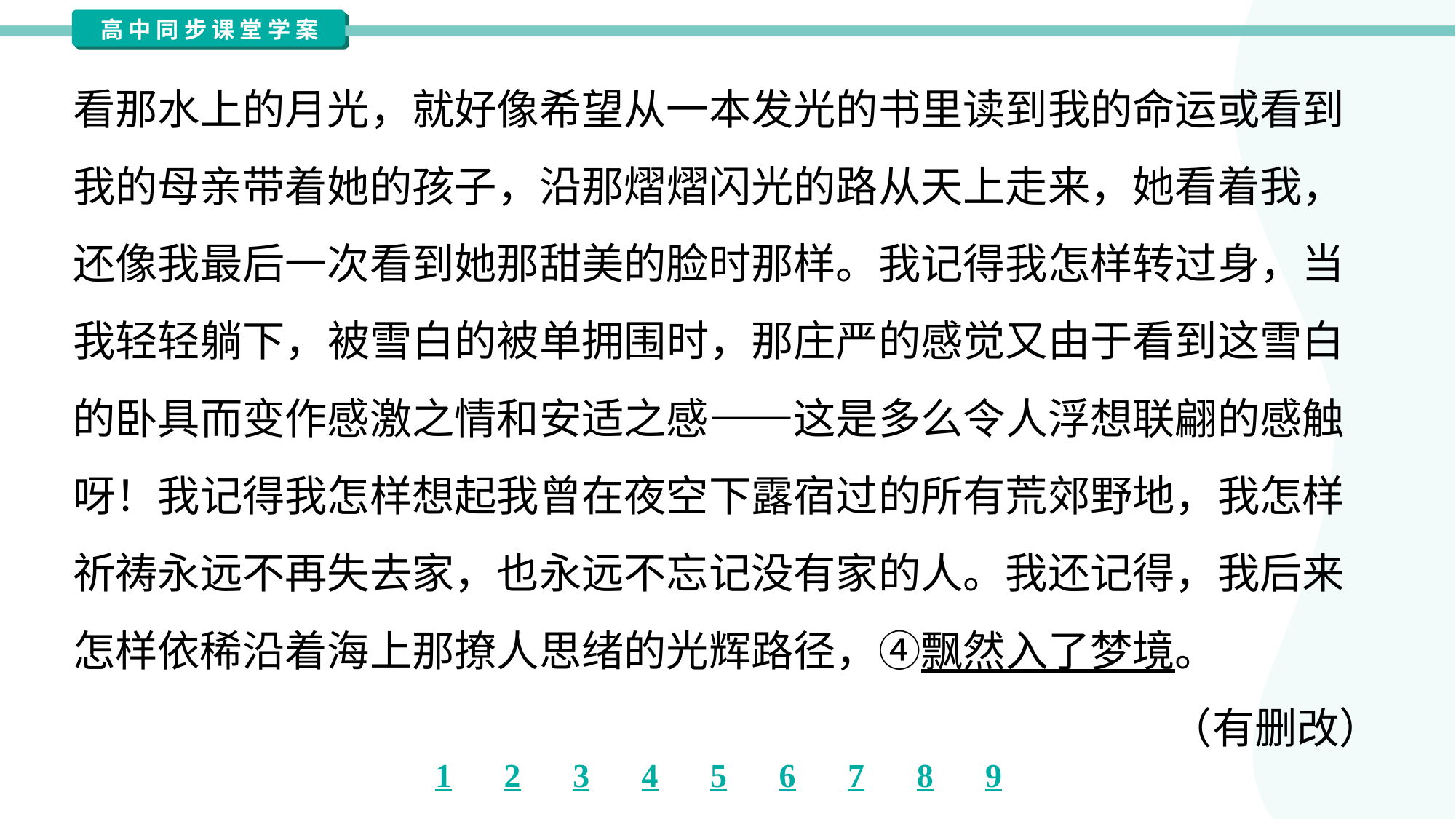

看那水上的月光，就好像希望从一本发光的书里读到我的命运或看到
我的母亲带着她的孩子，沿那熠熠闪光的路从天上走来，她看着我，
还像我最后一次看到她那甜美的脸时那样。我记得我怎样转过身，当
我轻轻躺下，被雪白的被单拥围时，那庄严的感觉又由于看到这雪白
的卧具而变作感激之情和安适之感——这是多么令人浮想联翩的感触
呀！我记得我怎样想起我曾在夜空下露宿过的所有荒郊野地，我怎样
祈祷永远不再失去家，也永远不忘记没有家的人。我还记得，我后来
怎样依稀沿着海上那撩人思绪的光辉路径，④飘然入了梦境。
（有删改）